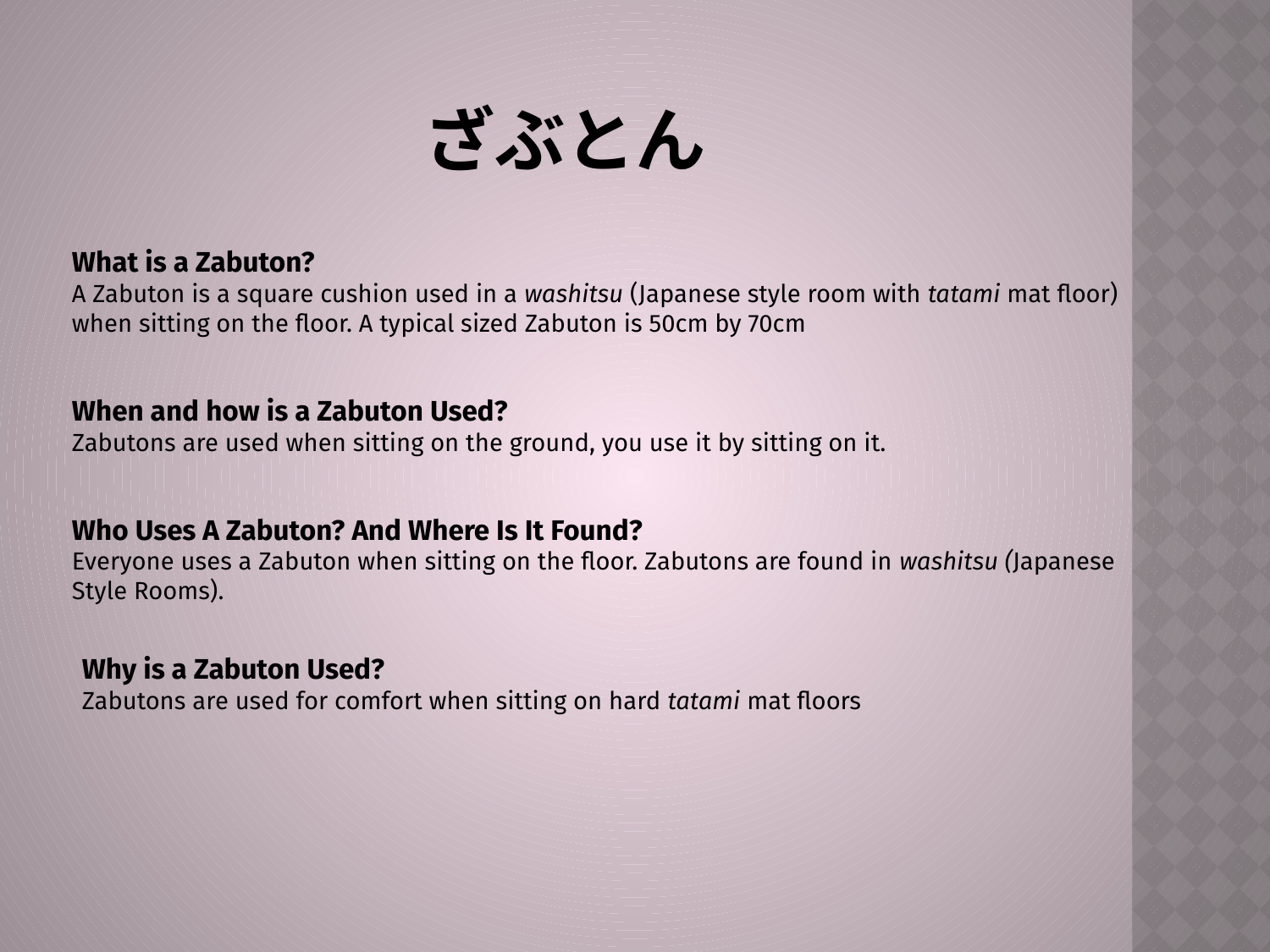

ざぶとん
What is a Zabuton?
A Zabuton is a square cushion used in a washitsu (Japanese style room with tatami mat floor) when sitting on the floor. A typical sized Zabuton is 50cm by 70cm

When and how is a Zabuton Used?
Zabutons are used when sitting on the ground, you use it by sitting on it.

Who Uses A Zabuton? And Where Is It Found?
Everyone uses a Zabuton when sitting on the floor. Zabutons are found in washitsu (Japanese Style Rooms).

Why is a Zabuton Used?
Zabutons are used for comfort when sitting on hard tatami mat floors